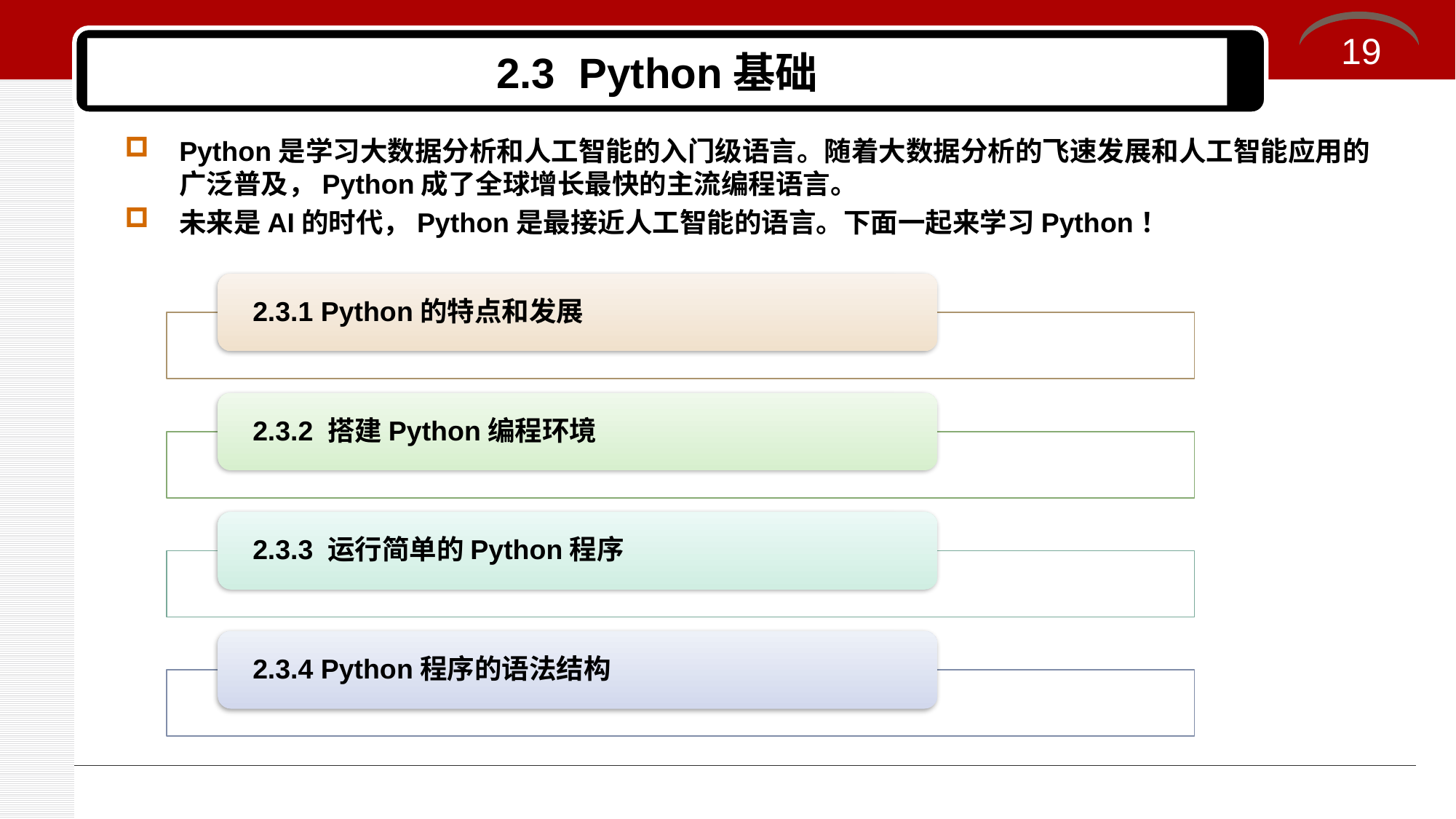

19
# 2.3  Python基础
Python是学习大数据分析和人工智能的入门级语言。随着大数据分析的飞速发展和人工智能应用的广泛普及，Python成了全球增长最快的主流编程语言。
未来是AI的时代，Python是最接近人工智能的语言。下面一起来学习Python！

2.3.1 Python的特点和发展
2.3.2 搭建Python编程环境
2.3.3 运行简单的Python程序
2.3.4 Python程序的语法结构